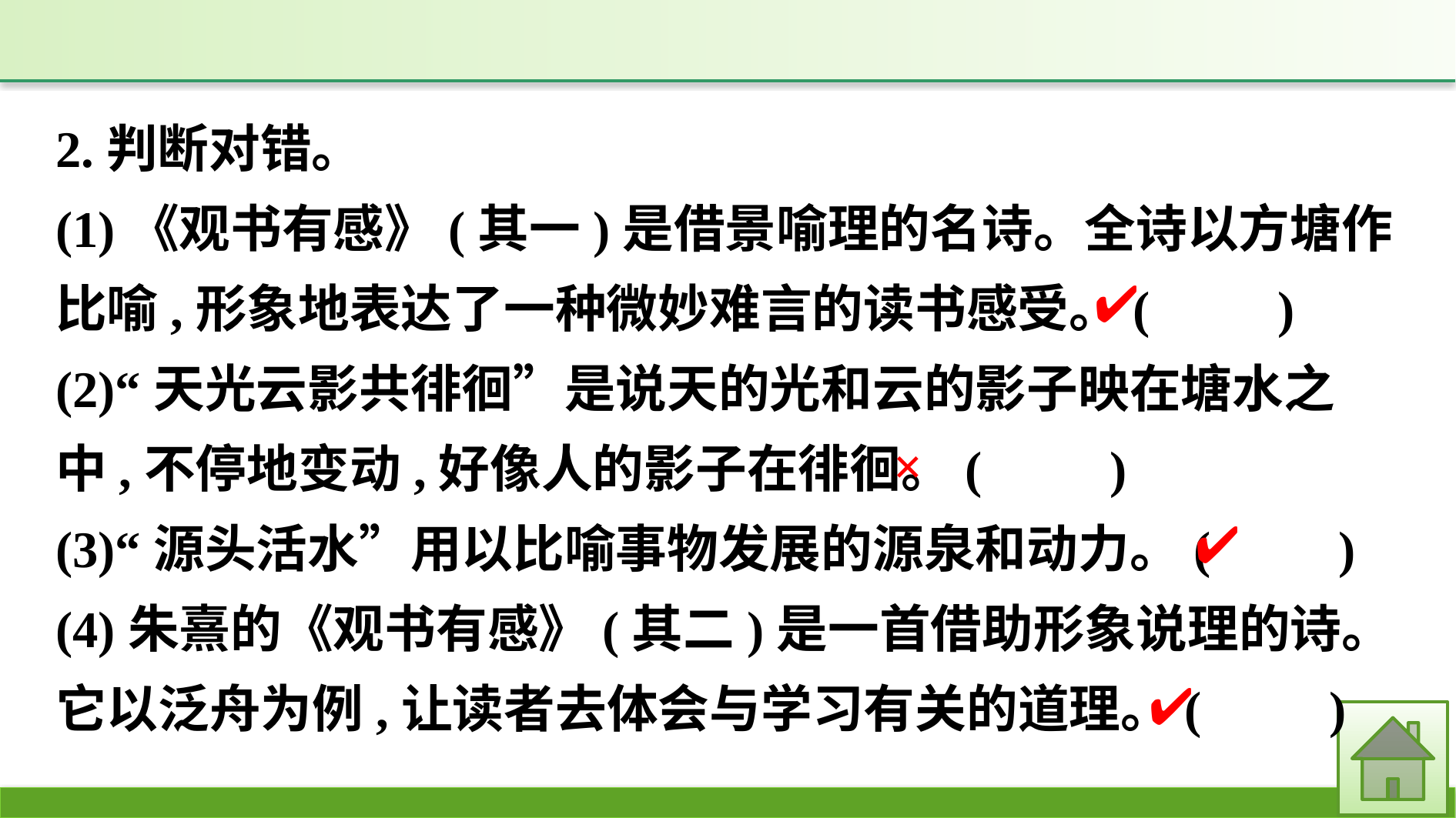

2.判断对错。
(1)《观书有感》(其一)是借景喻理的名诗。全诗以方塘作比喻,形象地表达了一种微妙难言的读书感受。(　　)
(2)“天光云影共徘徊”是说天的光和云的影子映在塘水之中,不停地变动,好像人的影子在徘徊。(　　)
(3)“源头活水”用以比喻事物发展的源泉和动力。(　　)
(4)朱熹的《观书有感》(其二)是一首借助形象说理的诗。它以泛舟为例,让读者去体会与学习有关的道理。(　　)
✔
×
✔
✔